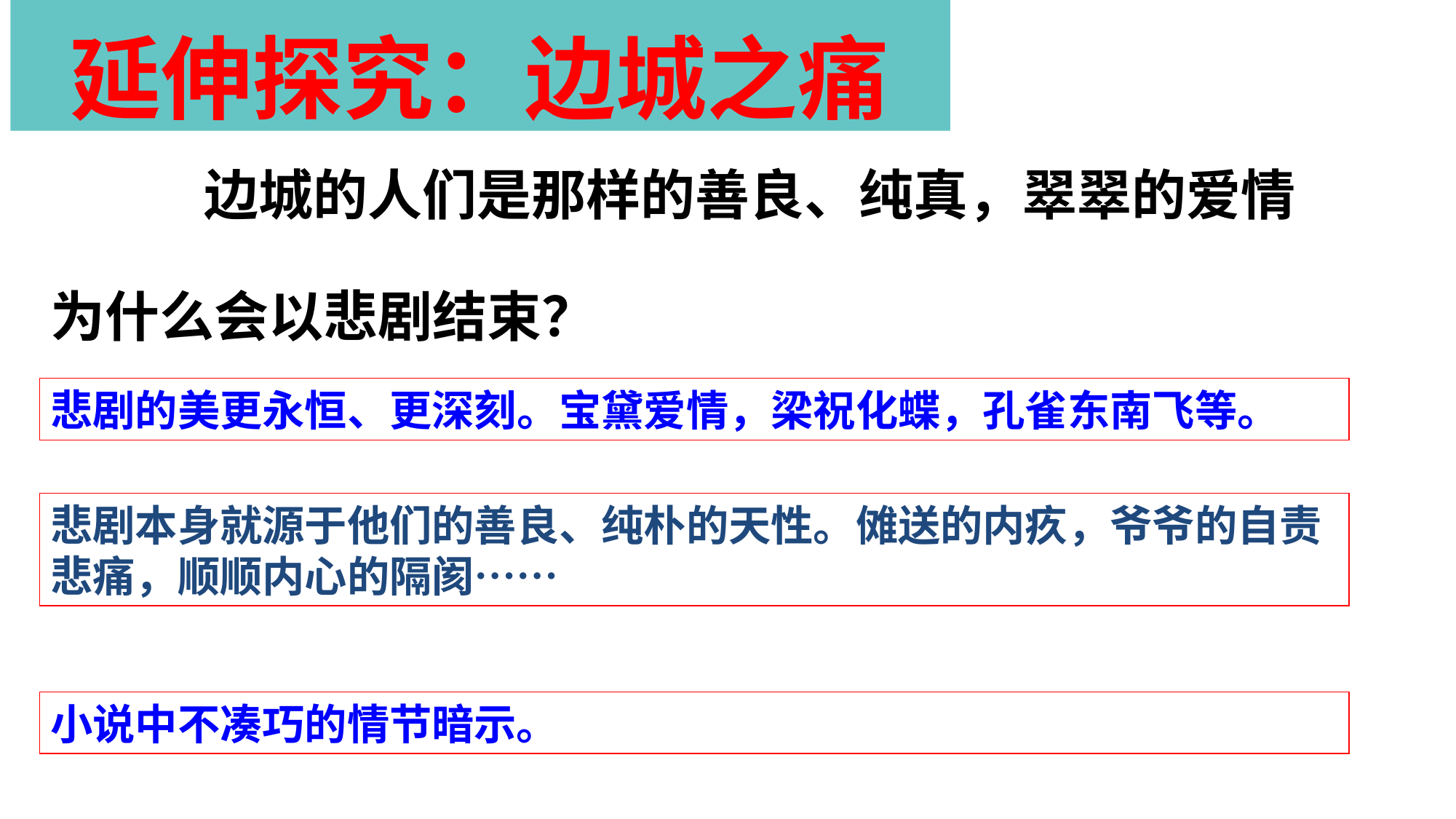

延伸探究：边城之痛
        边城的人们是那样的善良、纯真，翠翠的爱情为什么会以悲剧结束？
悲剧的美更永恒、更深刻。宝黛爱情，梁祝化蝶，孔雀东南飞等。
悲剧本身就源于他们的善良、纯朴的天性。傩送的内疚，爷爷的自责悲痛，顺顺内心的隔阂……
小说中不凑巧的情节暗示。